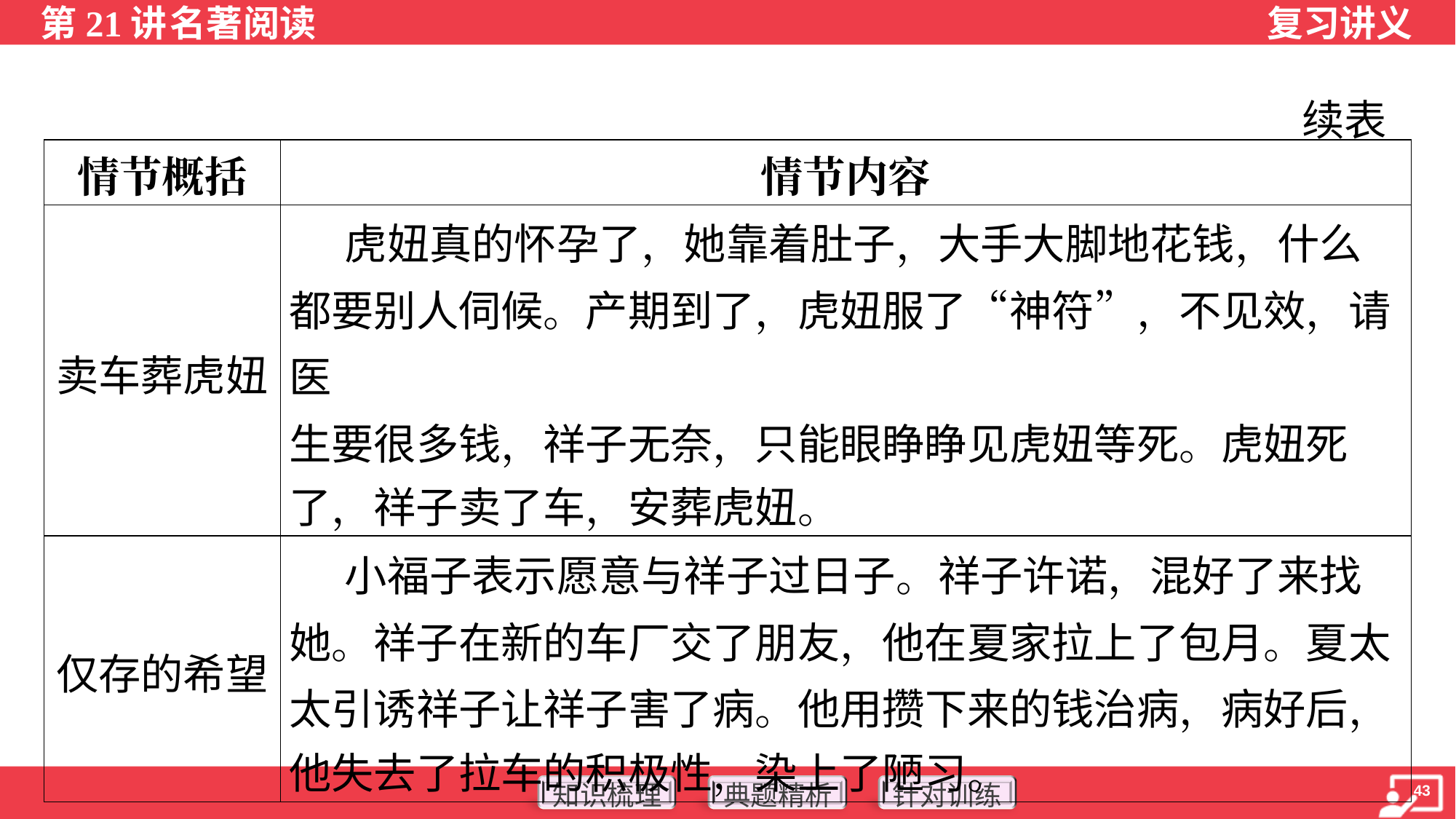

续表
| 情节概括 | 情节内容 |
| --- | --- |
| 卖车葬虎妞 | 虎妞真的怀孕了，她靠着肚子，大手大脚地花钱，什么 都要别人伺候。产期到了，虎妞服了“神符”，不见效，请医 生要很多钱，祥子无奈，只能眼睁睁见虎妞等死。虎妞死 了，祥子卖了车，安葬虎妞。 |
| 仅存的希望 | 小福子表示愿意与祥子过日子。祥子许诺，混好了来找 她。祥子在新的车厂交了朋友，他在夏家拉上了包月。夏太 太引诱祥子让祥子害了病。他用攒下来的钱治病，病好后， 他失去了拉车的积极性，染上了陋习。 |